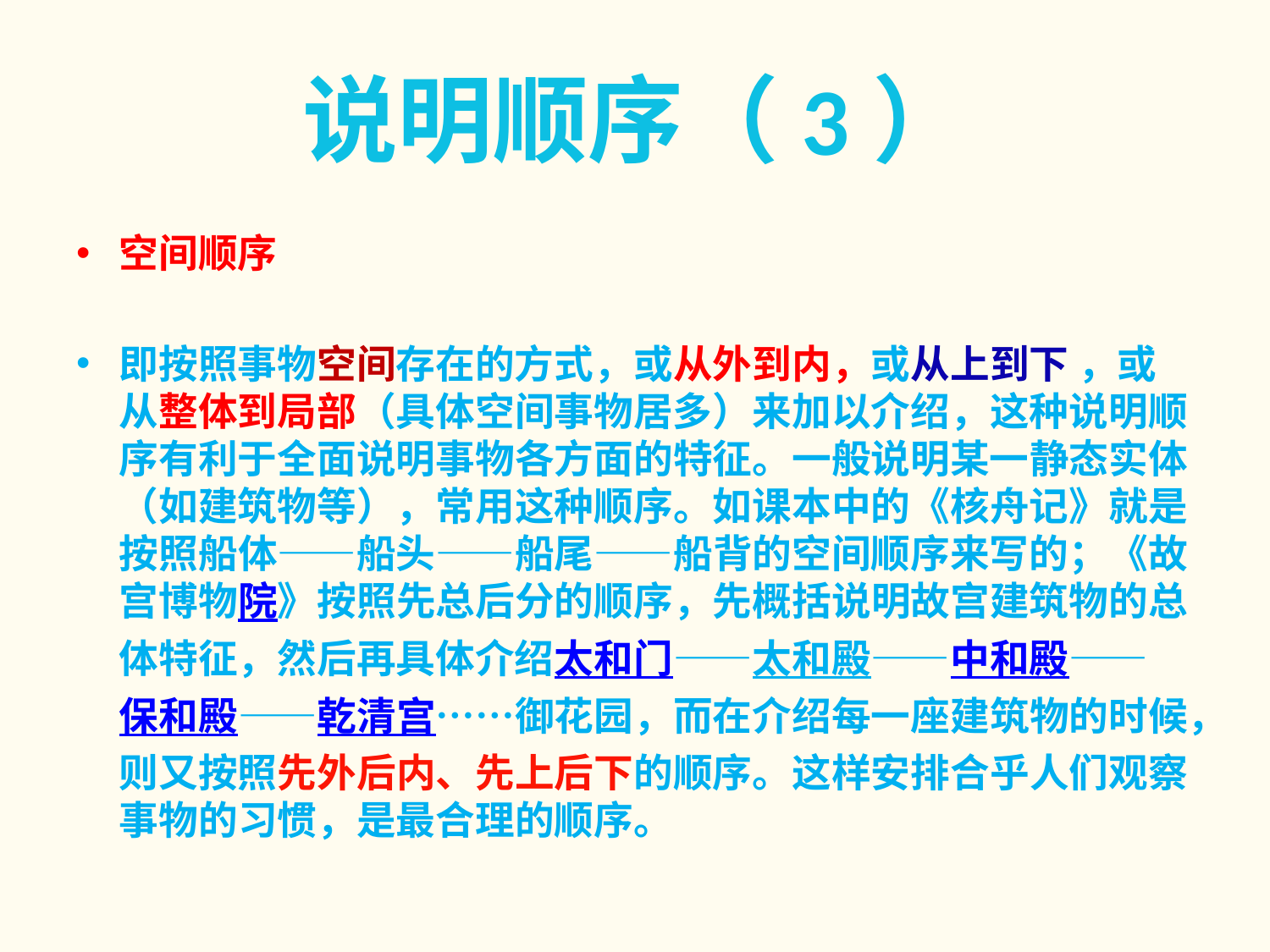

# 说明顺序（3）
空间顺序

即按照事物空间存在的方式，或从外到内，或从上到下 ，或从整体到局部（具体空间事物居多）来加以介绍，这种说明顺序有利于全面说明事物各方面的特征。一般说明某一静态实体（如建筑物等），常用这种顺序。如课本中的《核舟记》就是按照船体――船头――船尾――船背的空间顺序来写的；《故宫博物院》按照先总后分的顺序，先概括说明故宫建筑物的总体特征，然后再具体介绍太和门――太和殿――中和殿――保和殿――乾清宫……御花园，而在介绍每一座建筑物的时候，则又按照先外后内、先上后下的顺序。这样安排合乎人们观察事物的习惯，是最合理的顺序。